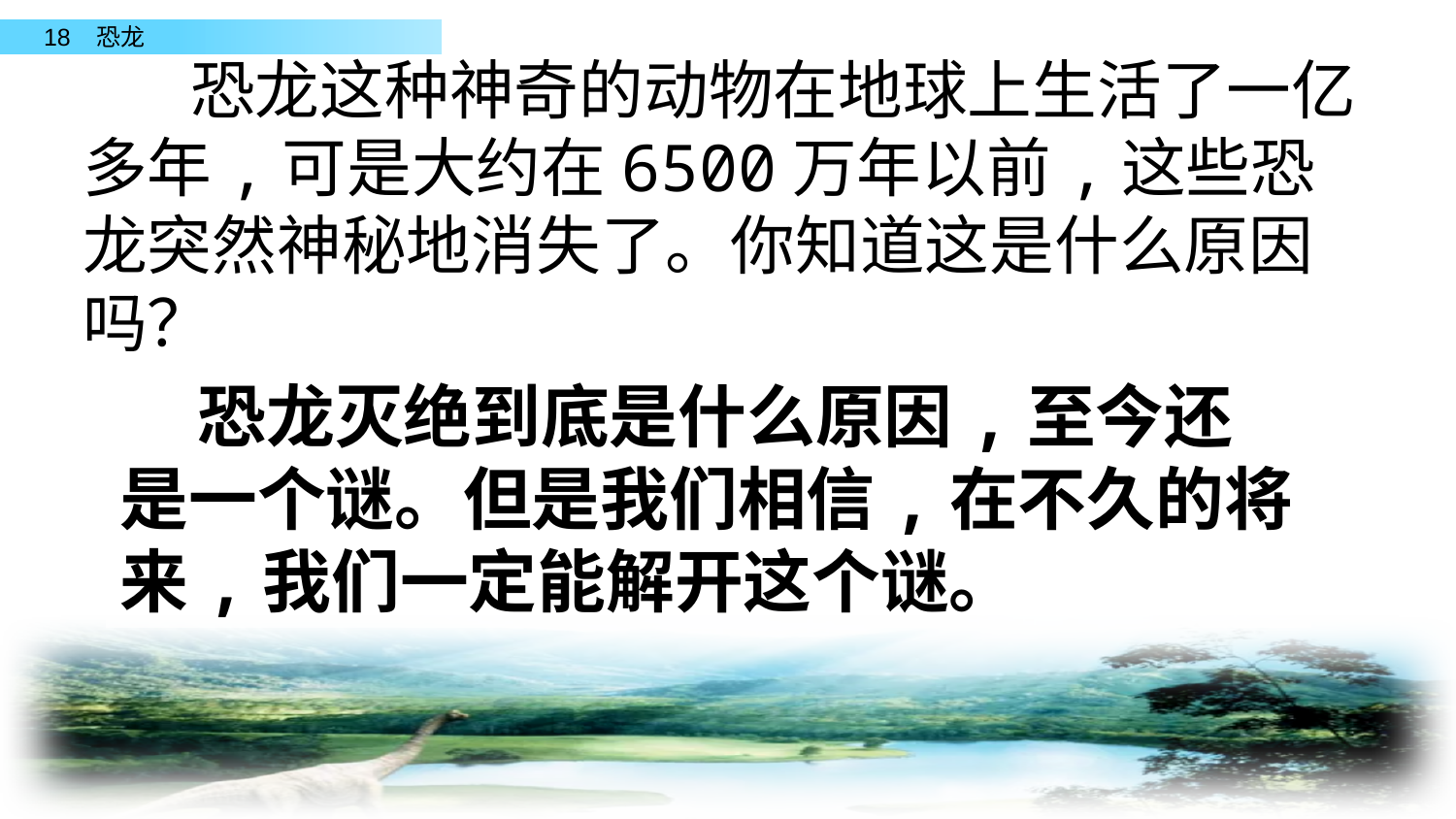

恐龙这种神奇的动物在地球上生活了一亿多年,可是大约在6500万年以前,这些恐龙突然神秘地消失了。你知道这是什么原因吗？
    恐龙灭绝到底是什么原因,至今还是一个谜。但是我们相信,在不久的将来,我们一定能解开这个谜。